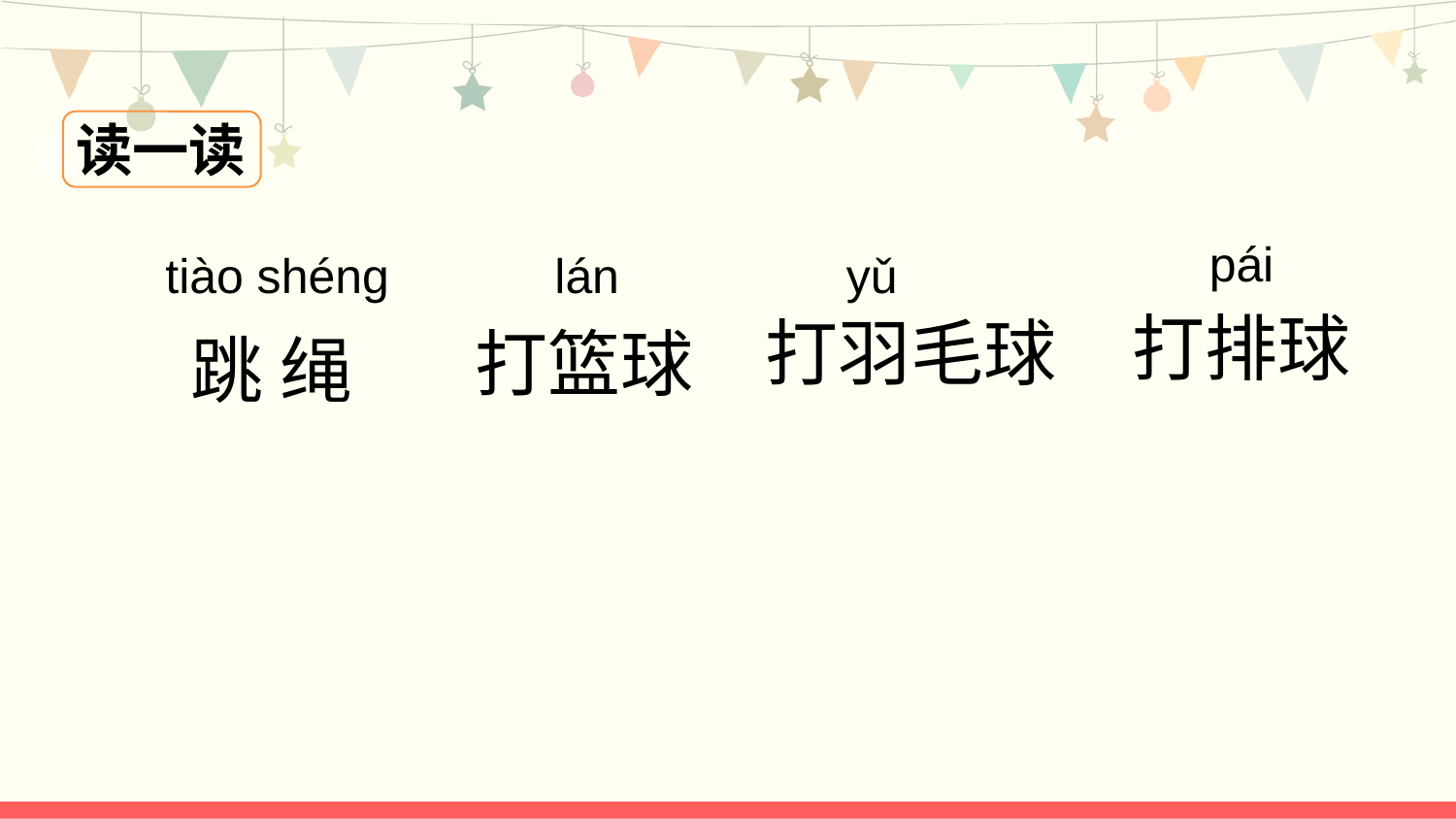

读读一读

pái
yǔ
tiào shéng
lán
打排球
打羽毛球
打篮球
跳 绳